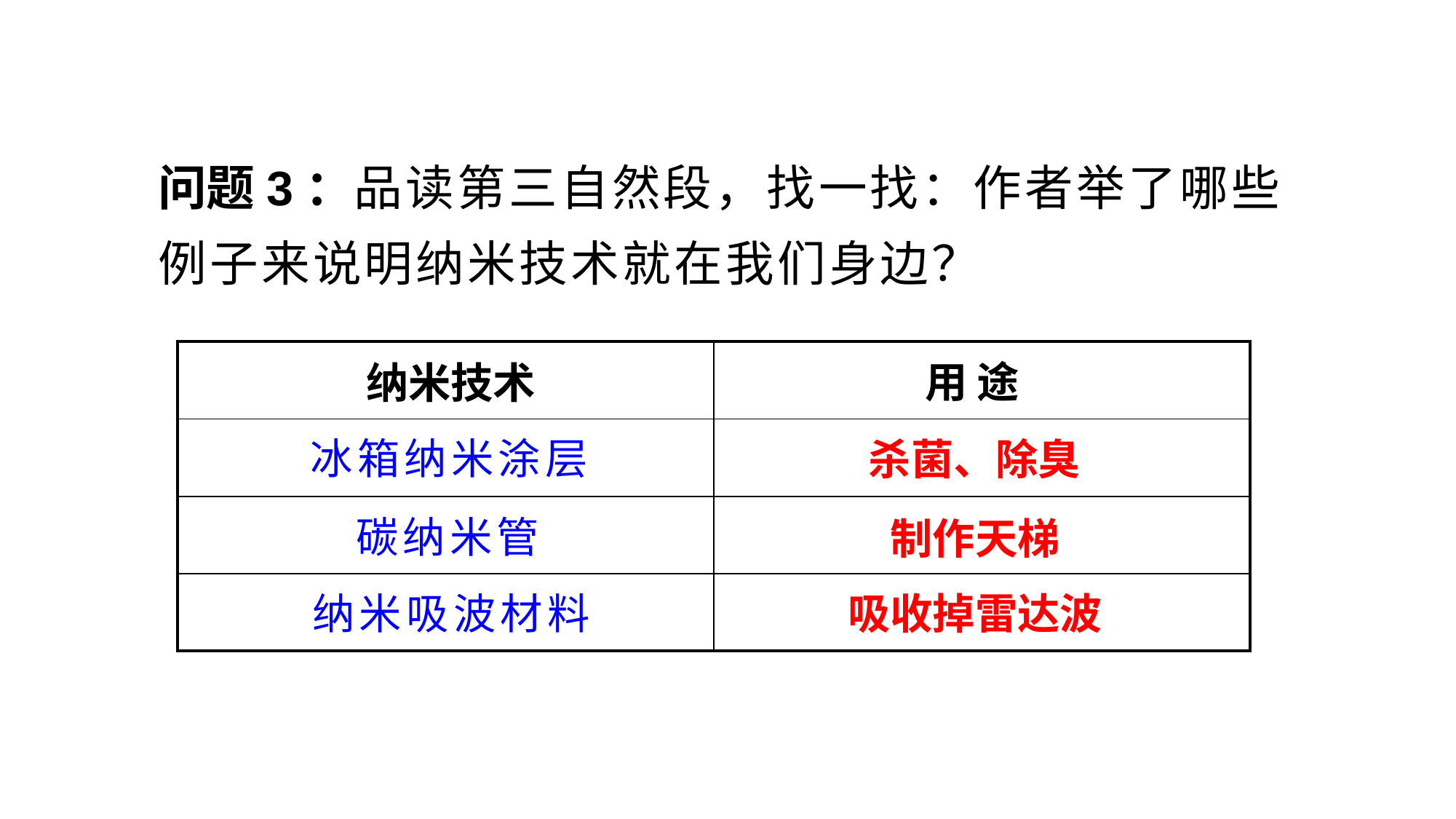

问题3：品读第三自然段，找一找：作者举了哪些例子来说明纳米技术就在我们身边？
|  |  |
| --- | --- |
|  |  |
|  |  |
|  |  |
用 途
 纳米技术
冰箱纳米涂层
杀菌、除臭
碳纳米管
制作天梯
纳米吸波材料
吸收掉雷达波